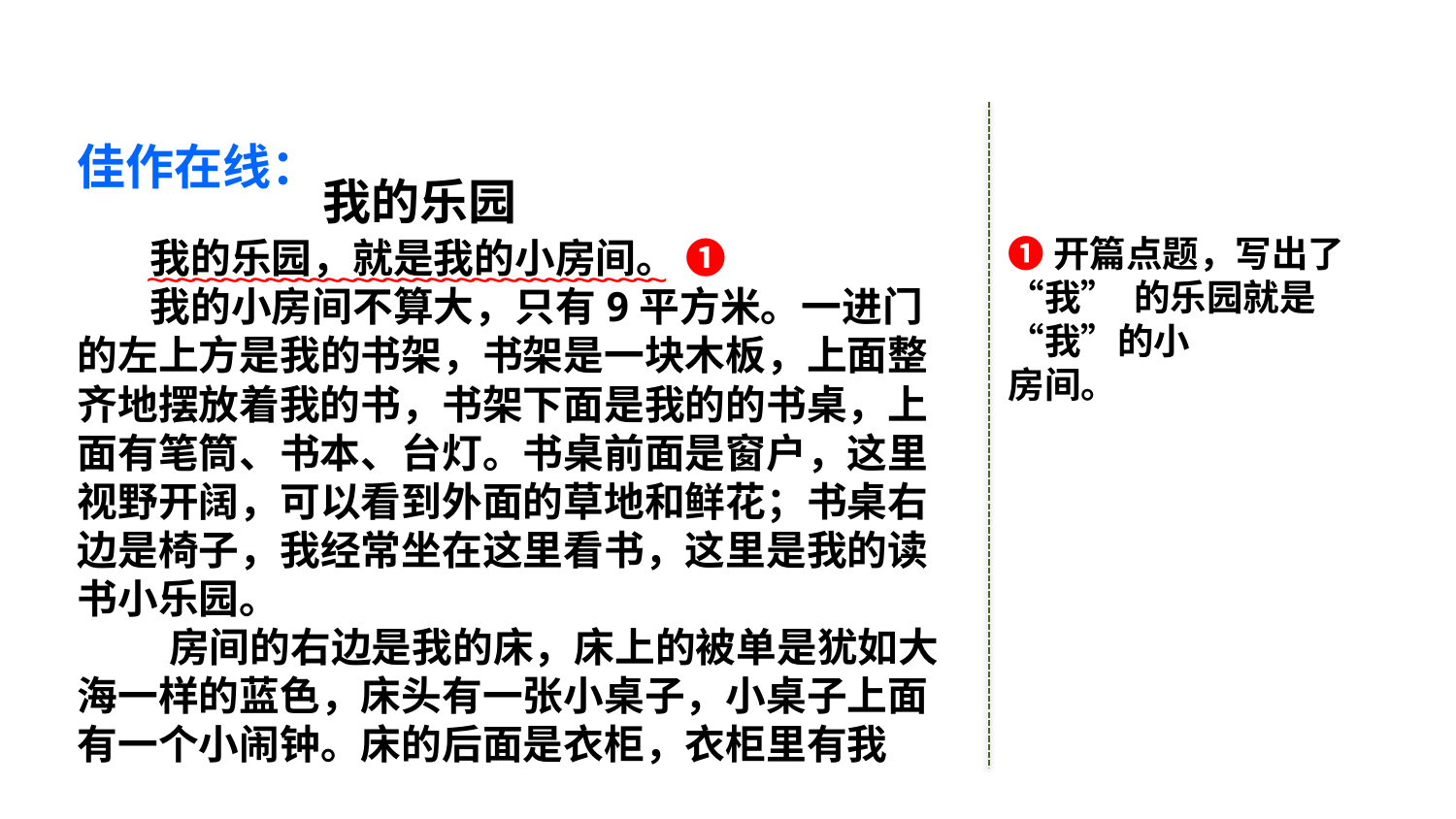

佳作在线：
我的乐园
❶开篇点题，写出了“我”  的乐园就是“我”的小
房间。
我的乐园，就是我的小房间。 ❶
我的小房间不算大，只有9平方米。一进门的左上方是我的书架，书架是一块木板，上面整齐地摆放着我的书，书架下面是我的的书桌，上面有笔筒、书本、台灯。书桌前面是窗户，这里视野开阔，可以看到外面的草地和鲜花；书桌右边是椅子，我经常坐在这里看书，这里是我的读书小乐园。
 房间的右边是我的床，床上的被单是犹如大海一样的蓝色，床头有一张小桌子，小桌子上面有一个小闹钟。床的后面是衣柜，衣柜里有我
~~~~~~~~~~~~~~~~~~~~~~~~~~~~~~~~~~~